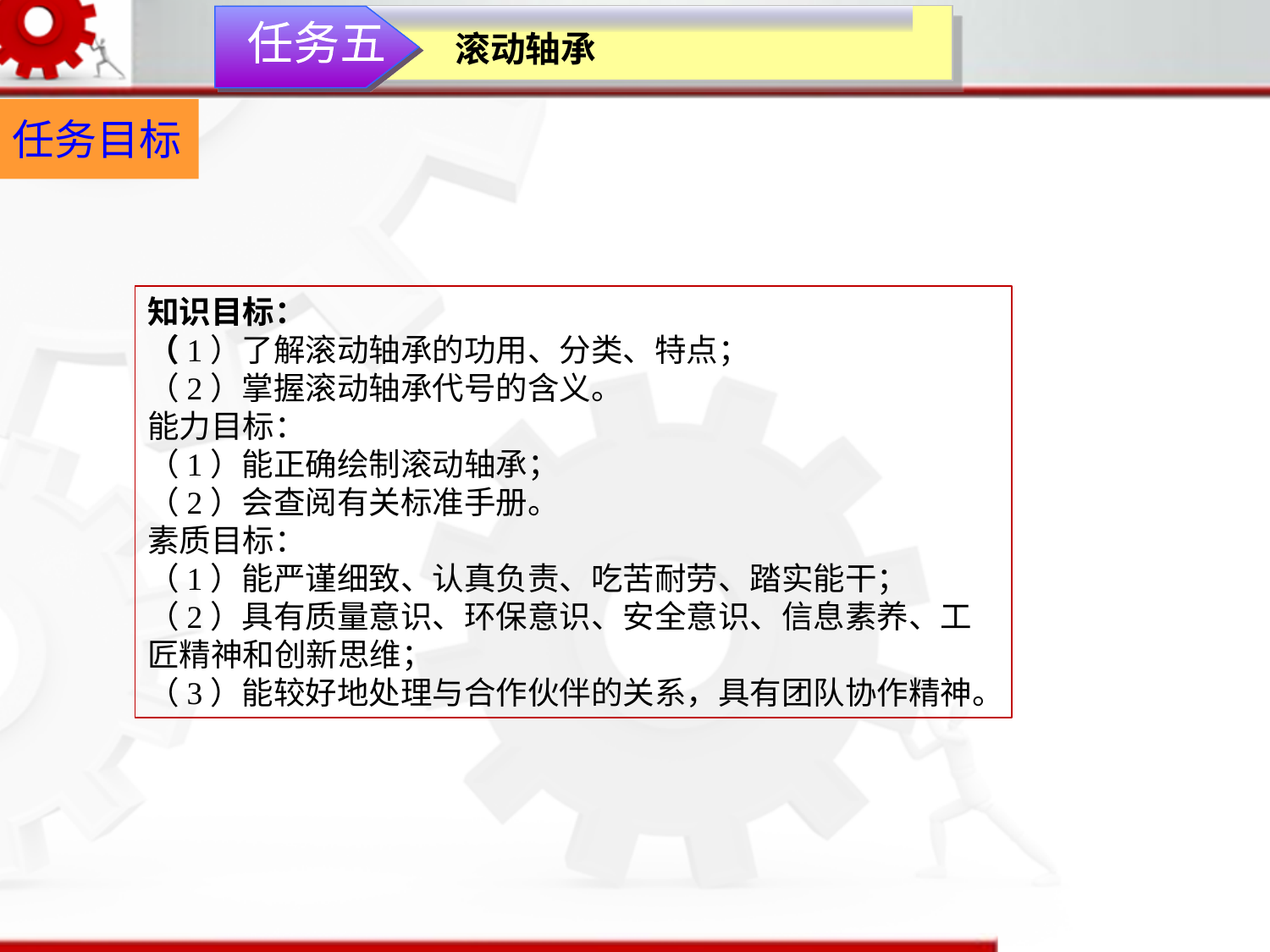

任务五
滚动轴承
任务目标
知识目标：（1）了解滚动轴承的功用、分类、特点；（2）掌握滚动轴承代号的含义。能力目标：（1）能正确绘制滚动轴承；（2）会查阅有关标准手册。素质目标：（1）能严谨细致、认真负责、吃苦耐劳、踏实能干；（2）具有质量意识、环保意识、安全意识、信息素养、工匠精神和创新思维；（3）能较好地处理与合作伙伴的关系，具有团队协作精神。